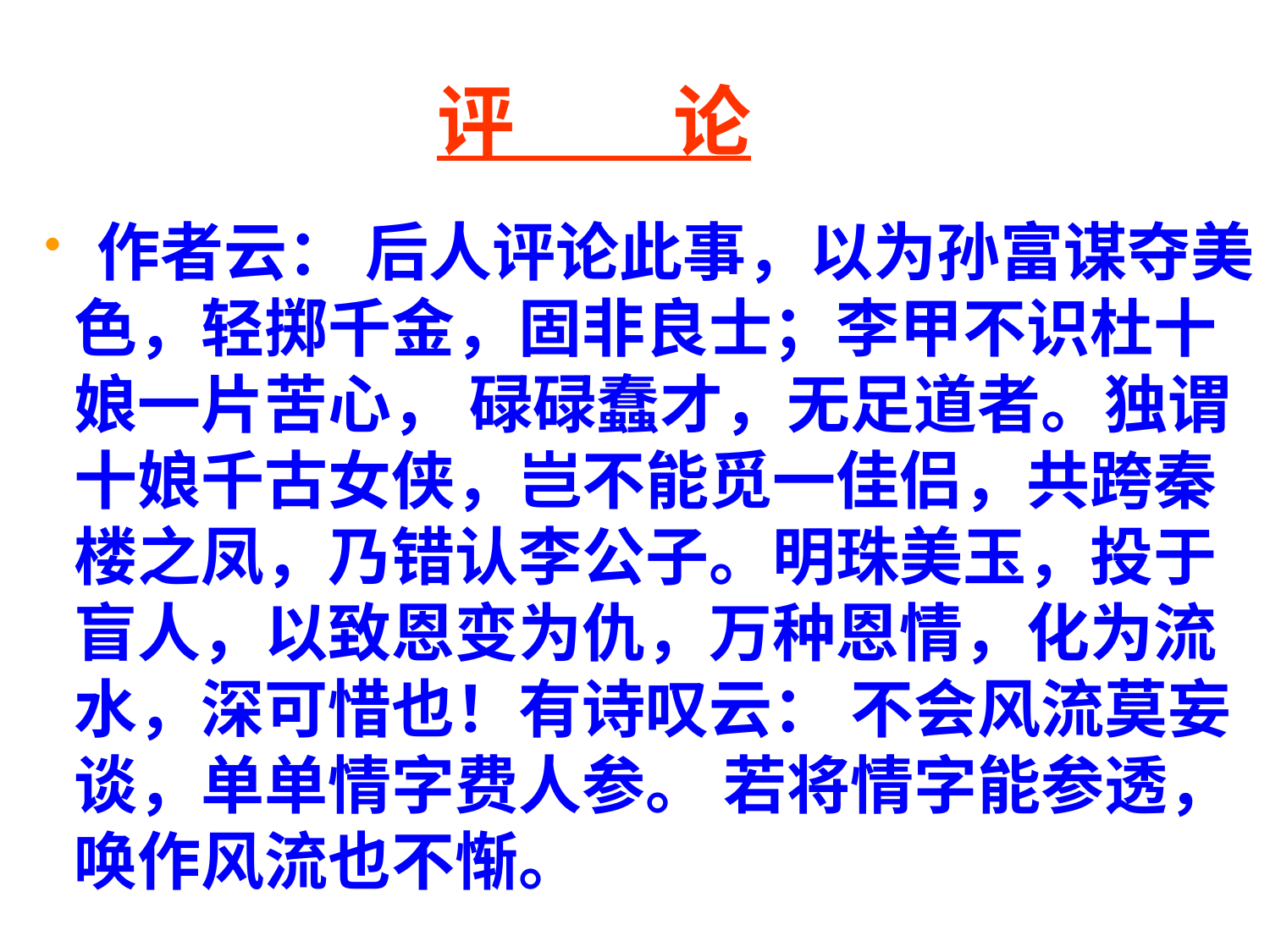

评         论

 作者云： 后人评论此事，以为孙富谋夺美色，轻掷千金，固非良士；李甲不识杜十娘一片苦心， 碌碌蠢才，无足道者。独谓十娘千古女侠，岂不能觅一佳侣，共跨秦楼之凤，乃错认李公子。明珠美玉，投于盲人，以致恩变为仇，万种恩情，化为流水，深可惜也！有诗叹云： 不会风流莫妄谈，单单情字费人参。 若将情字能参透，唤作风流也不惭。